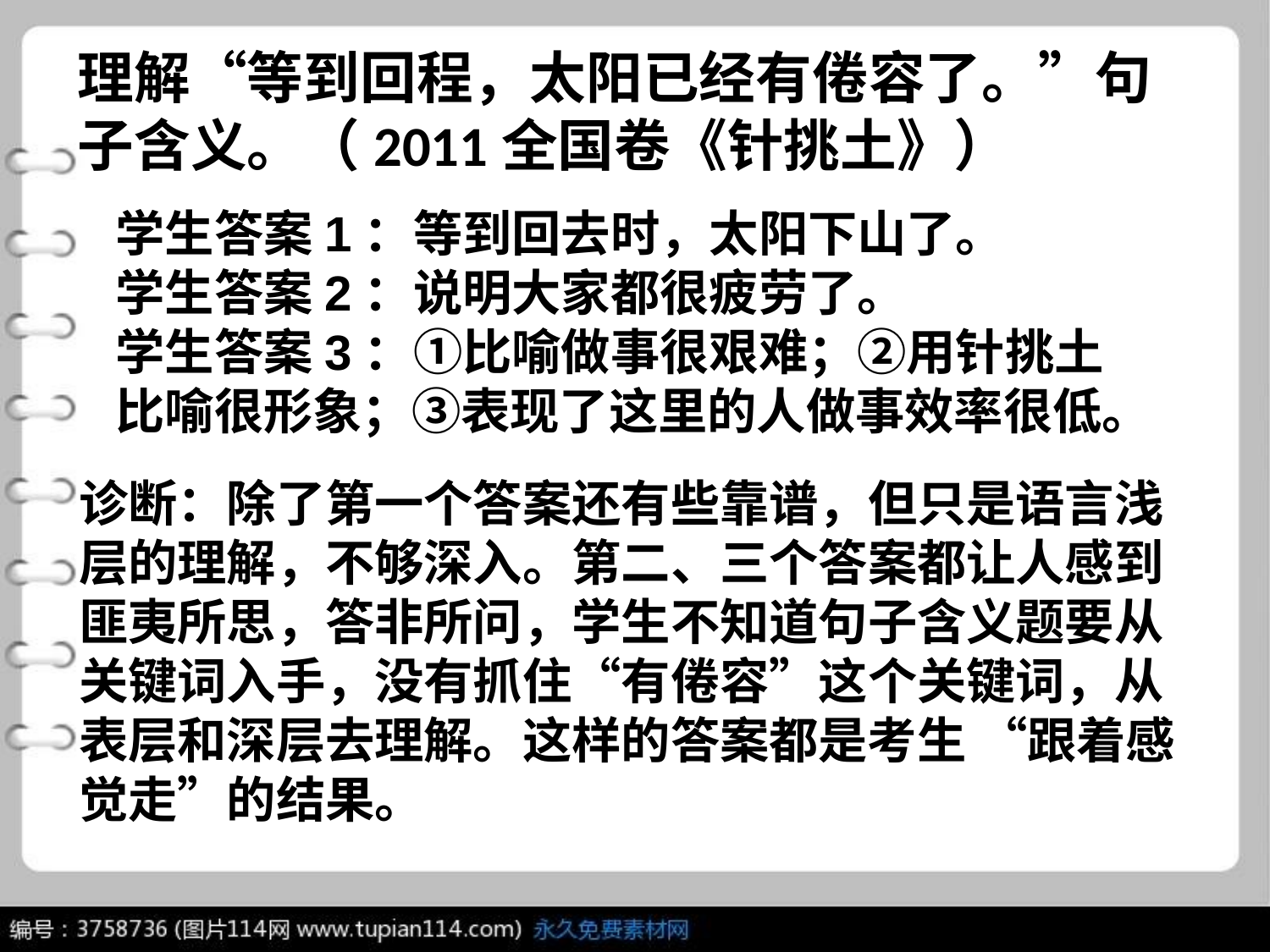

理解“等到回程，太阳已经有倦容了。”句子含义。（2011全国卷《针挑土》）
学生答案1：等到回去时，太阳下山了。
学生答案2：说明大家都很疲劳了。
学生答案3：①比喻做事很艰难；②用针挑土比喻很形象；③表现了这里的人做事效率很低。
诊断：除了第一个答案还有些靠谱，但只是语言浅层的理解，不够深入。第二、三个答案都让人感到匪夷所思，答非所问，学生不知道句子含义题要从关键词入手，没有抓住“有倦容”这个关键词，从表层和深层去理解。这样的答案都是考生 “跟着感觉走”的结果。